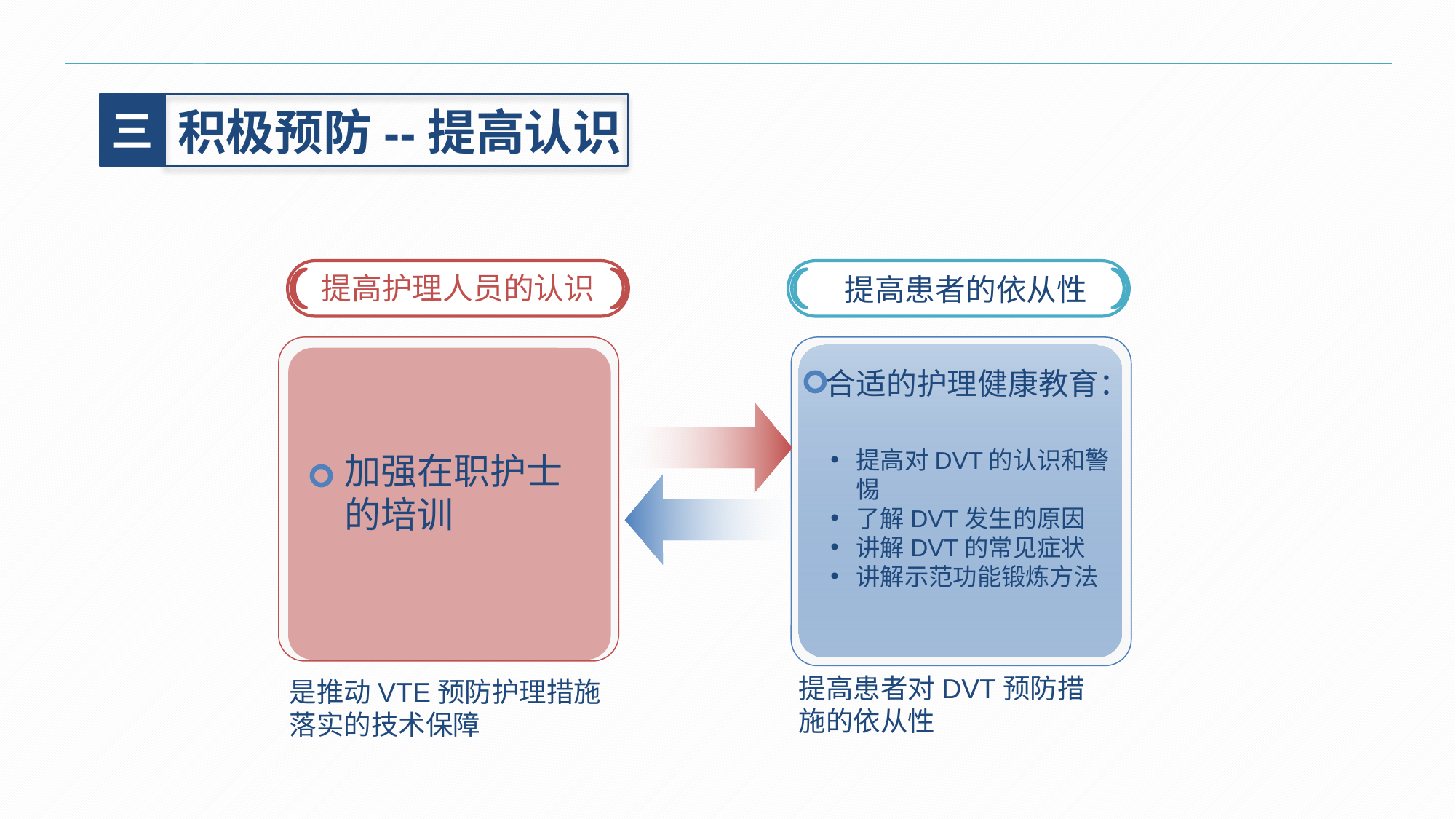

三

积极预防--提高认识

提高护理人员的认识

提高患者的依从性

合适的护理健康教育：
提高对DVT的认识和警惕
了解DVT发生的原因
讲解DVT的常见症状
讲解示范功能锻炼方法

加强在职护士的培训

提高患者对DVT预防措施的依从性
是推动VTE预防护理措施落实的技术保障